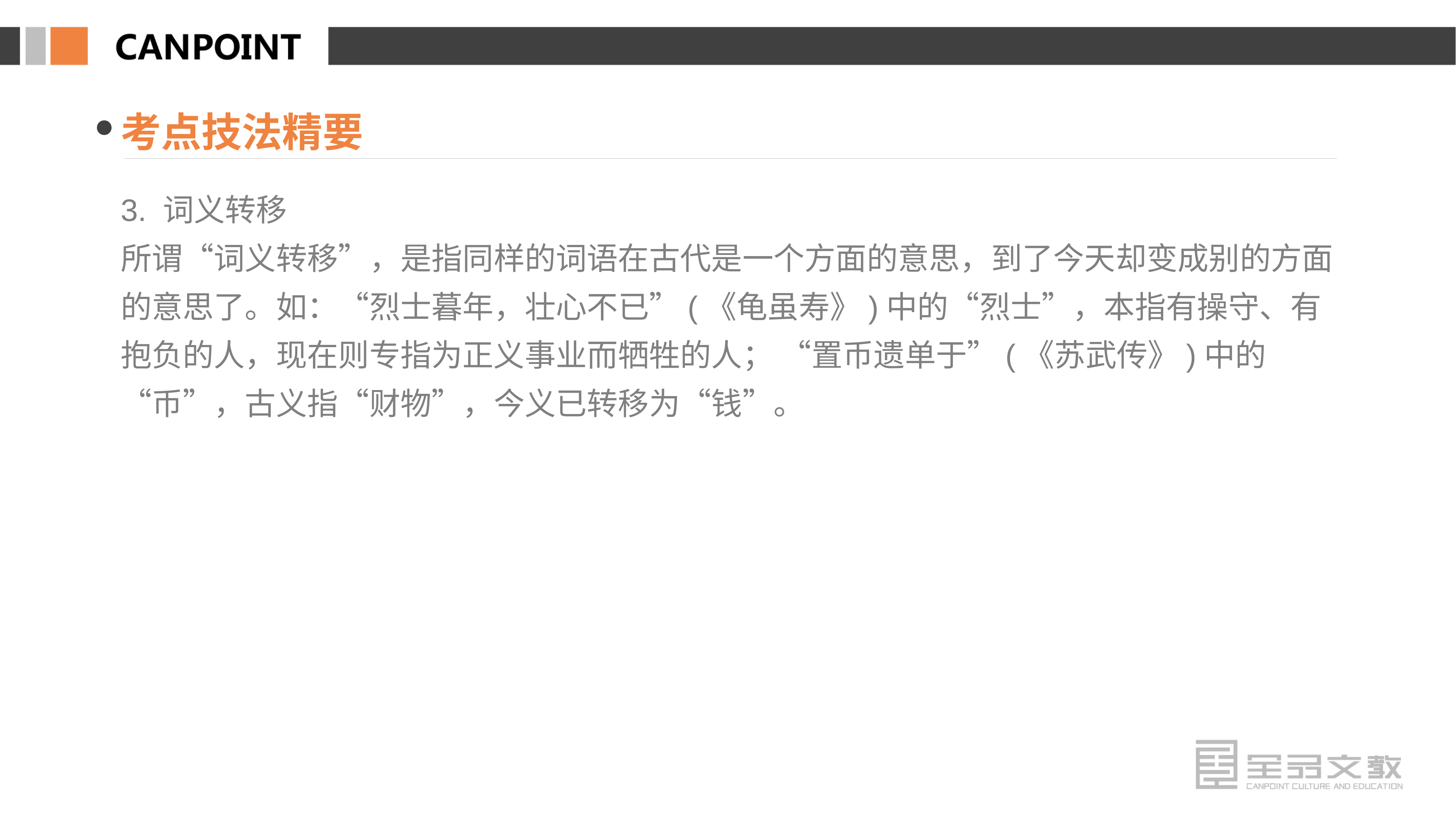

考点技法精要

3. 词义转移
所谓“词义转移”，是指同样的词语在古代是一个方面的意思，到了今天却变成别的方面的意思了。如：“烈士暮年，壮心不已”(《龟虽寿》)中的“烈士”，本指有操守、有抱负的人，现在则专指为正义事业而牺牲的人； “置币遗单于”(《苏武传》)中的“币”，古义指“财物”，今义已转移为“钱”。